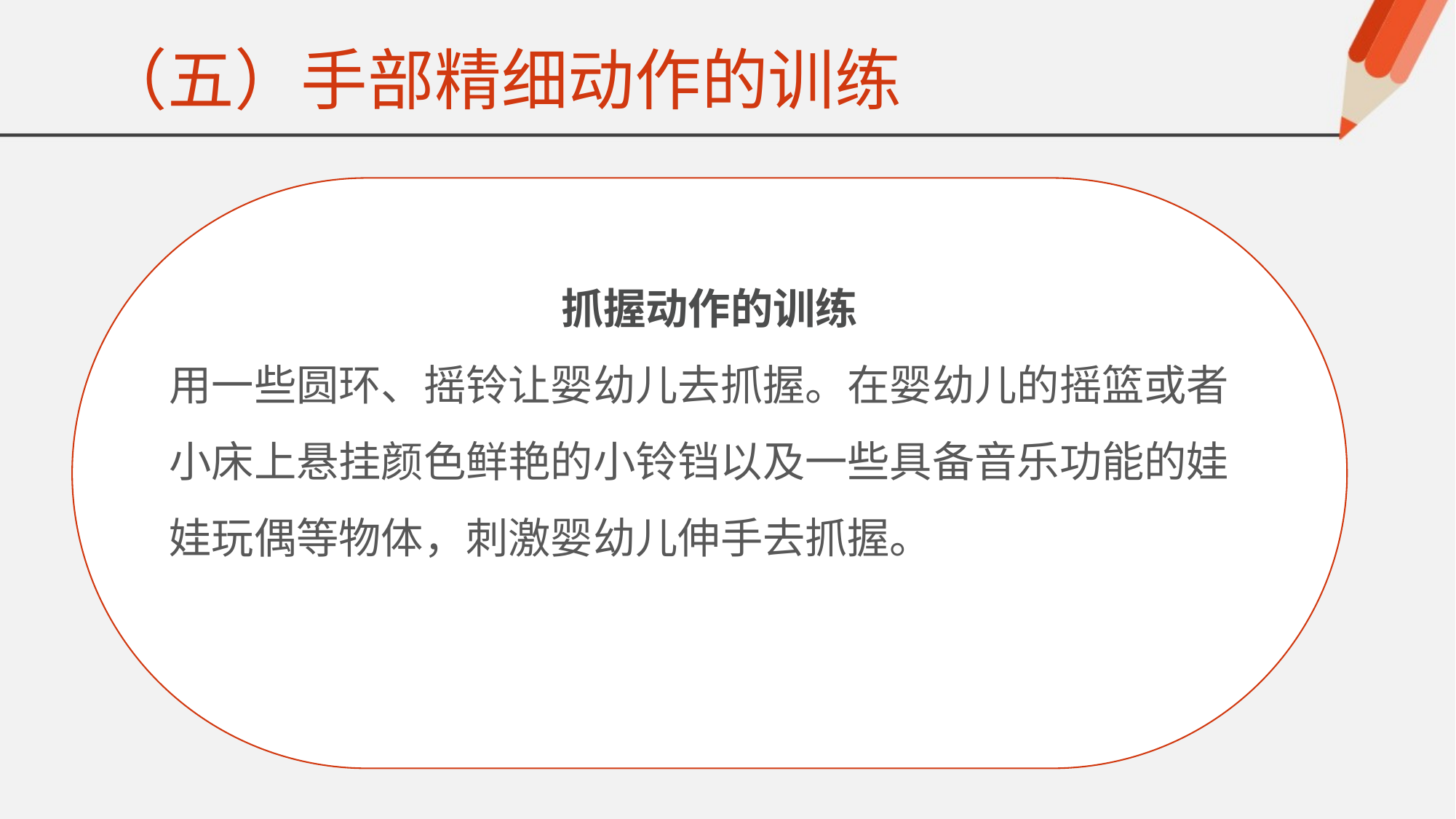

# （五）手部精细动作的训练
抓握动作的训练
用一些圆环、摇铃让婴幼儿去抓握。在婴幼儿的摇篮或者小床上悬挂颜色鲜艳的小铃铛以及一些具备音乐功能的娃娃玩偶等物体，刺激婴幼儿伸手去抓握。